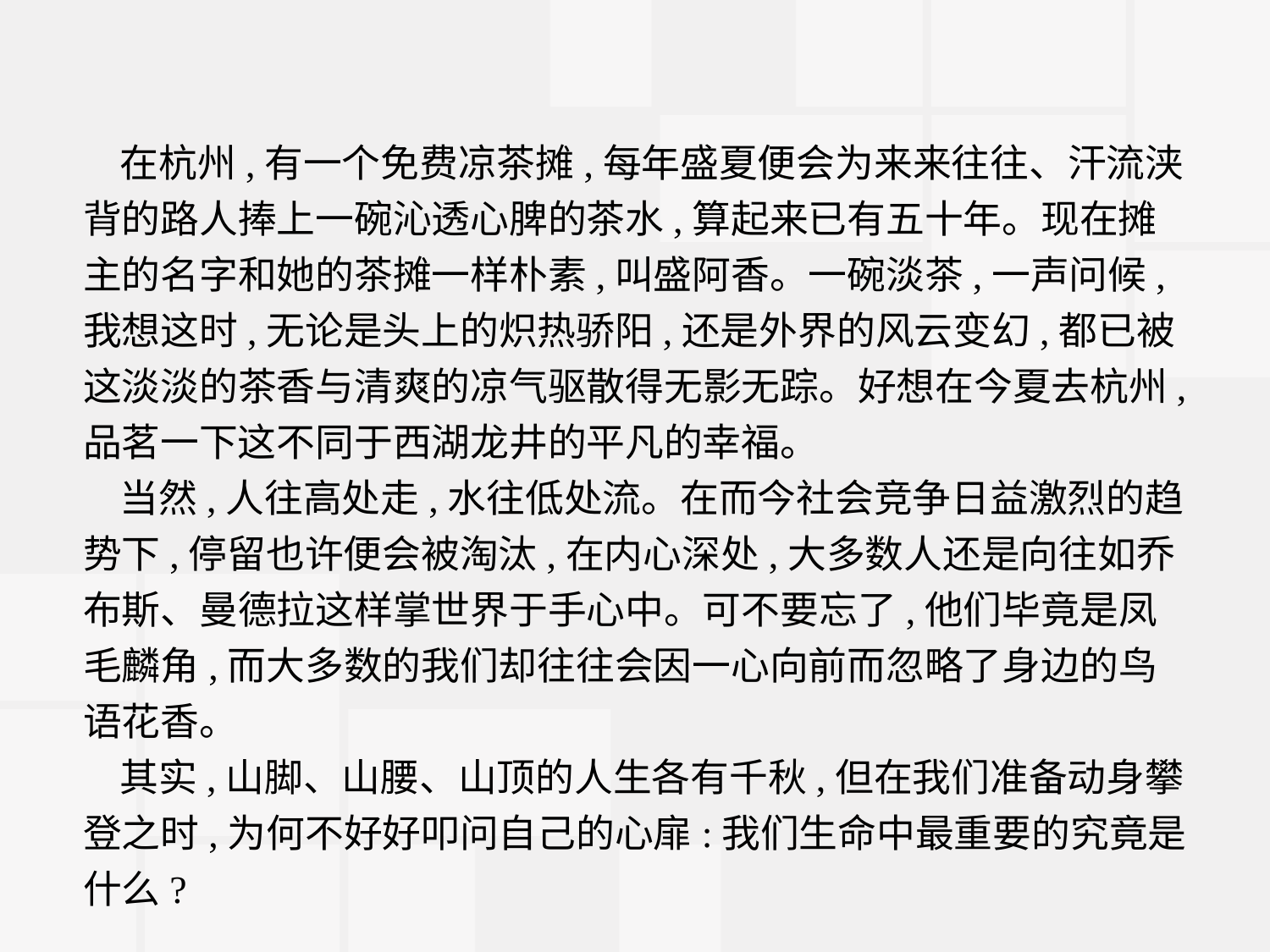

在杭州,有一个免费凉茶摊,每年盛夏便会为来来往往、汗流浃背的路人捧上一碗沁透心脾的茶水,算起来已有五十年。现在摊主的名字和她的茶摊一样朴素,叫盛阿香。一碗淡茶,一声问候,我想这时,无论是头上的炽热骄阳,还是外界的风云变幻,都已被这淡淡的茶香与清爽的凉气驱散得无影无踪。好想在今夏去杭州,品茗一下这不同于西湖龙井的平凡的幸福。
当然,人往高处走,水往低处流。在而今社会竞争日益激烈的趋势下,停留也许便会被淘汰,在内心深处,大多数人还是向往如乔布斯、曼德拉这样掌世界于手心中。可不要忘了,他们毕竟是凤毛麟角,而大多数的我们却往往会因一心向前而忽略了身边的鸟语花香。
其实,山脚、山腰、山顶的人生各有千秋,但在我们准备动身攀登之时,为何不好好叩问自己的心扉:我们生命中最重要的究竟是什么?